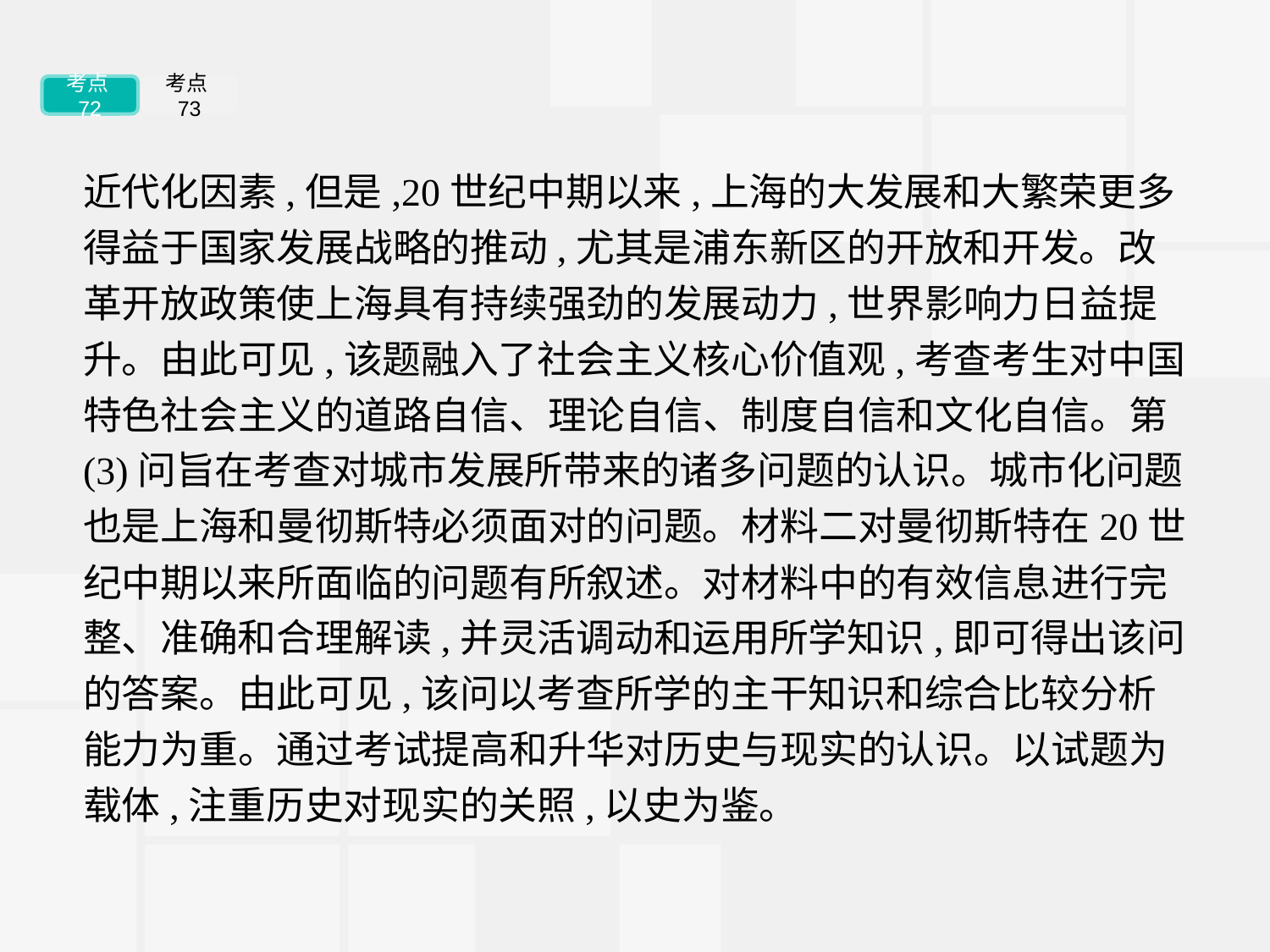

考点72
考点73
近代化因素,但是,20世纪中期以来,上海的大发展和大繁荣更多得益于国家发展战略的推动,尤其是浦东新区的开放和开发。改革开放政策使上海具有持续强劲的发展动力,世界影响力日益提升。由此可见,该题融入了社会主义核心价值观,考查考生对中国特色社会主义的道路自信、理论自信、制度自信和文化自信。第(3)问旨在考查对城市发展所带来的诸多问题的认识。城市化问题也是上海和曼彻斯特必须面对的问题。材料二对曼彻斯特在20世纪中期以来所面临的问题有所叙述。对材料中的有效信息进行完整、准确和合理解读,并灵活调动和运用所学知识,即可得出该问的答案。由此可见,该问以考查所学的主干知识和综合比较分析能力为重。通过考试提高和升华对历史与现实的认识。以试题为载体,注重历史对现实的关照,以史为鉴。